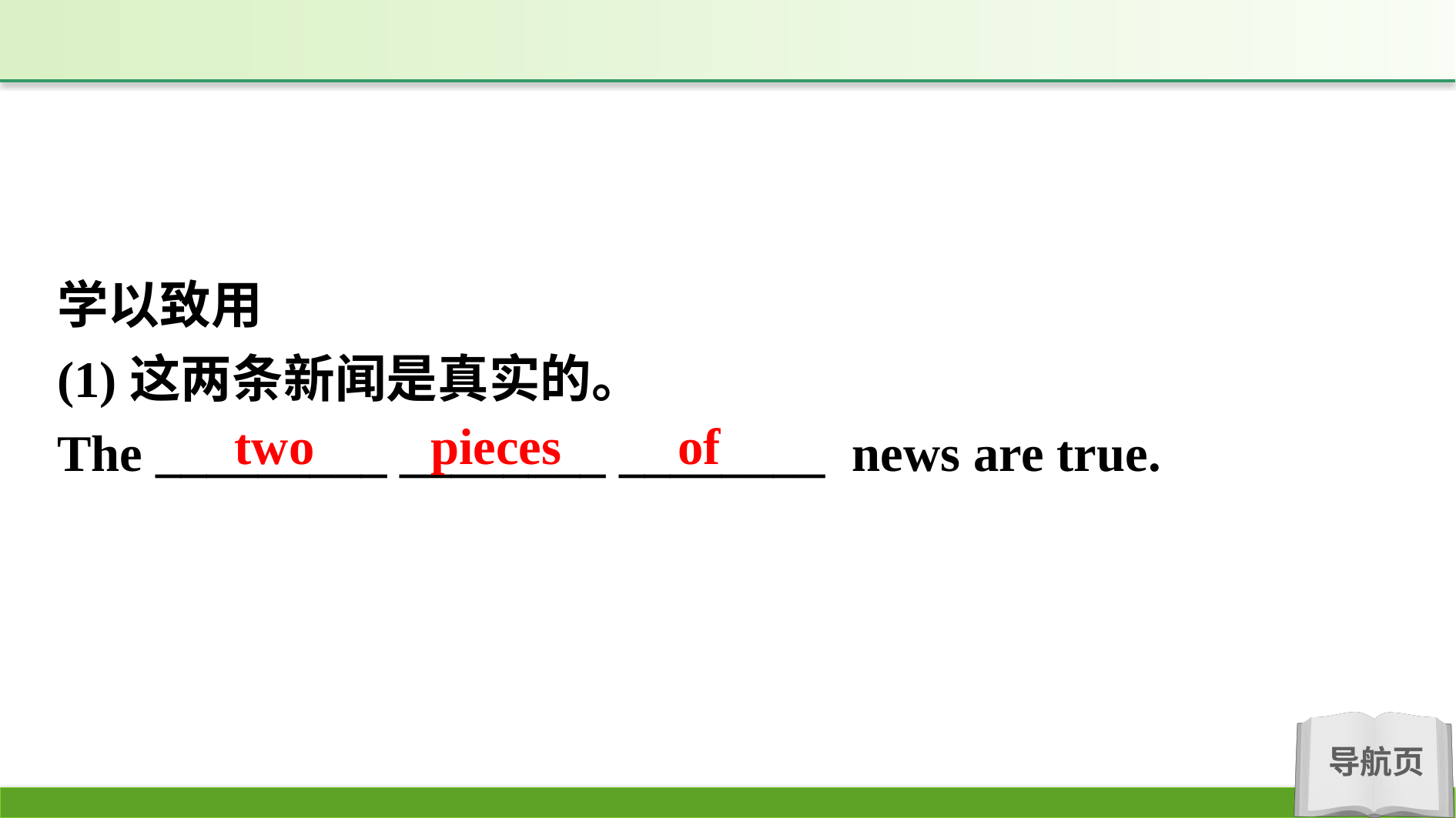

学以致用
(1)这两条新闻是真实的。
The _________ ________ ________  news are true.
two         pieces         of